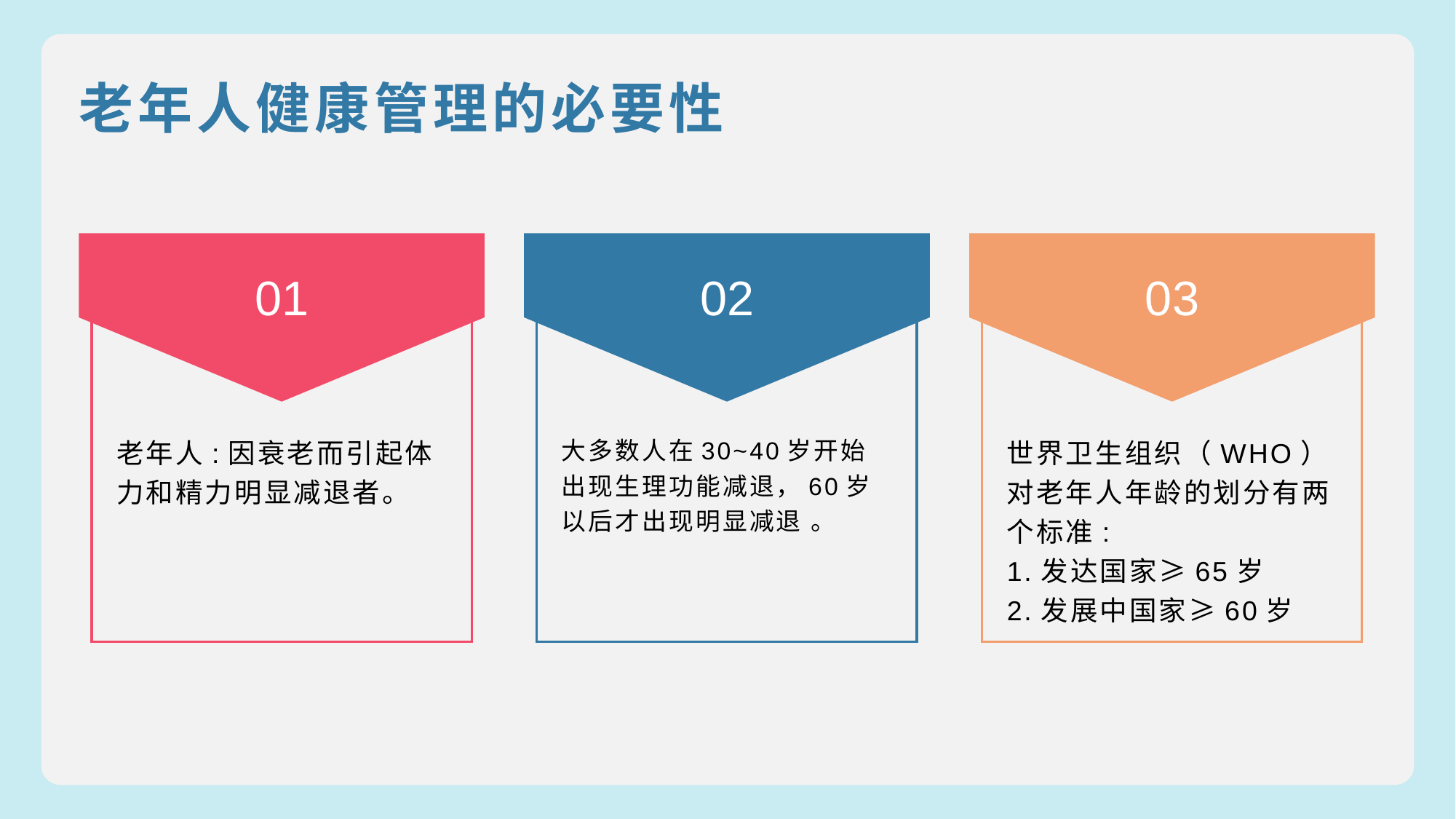

老年人健康管理的必要性
01
02
03

老年人:因衰老而引起体力和精力明显减退者。
大多数人在30~40岁开始出现生理功能减退，60岁以后才出现明显减退 。
世界卫生组织（WHO）对老年人年龄的划分有两个标准:
1.发达国家≥65岁
2.发展中国家≥60岁